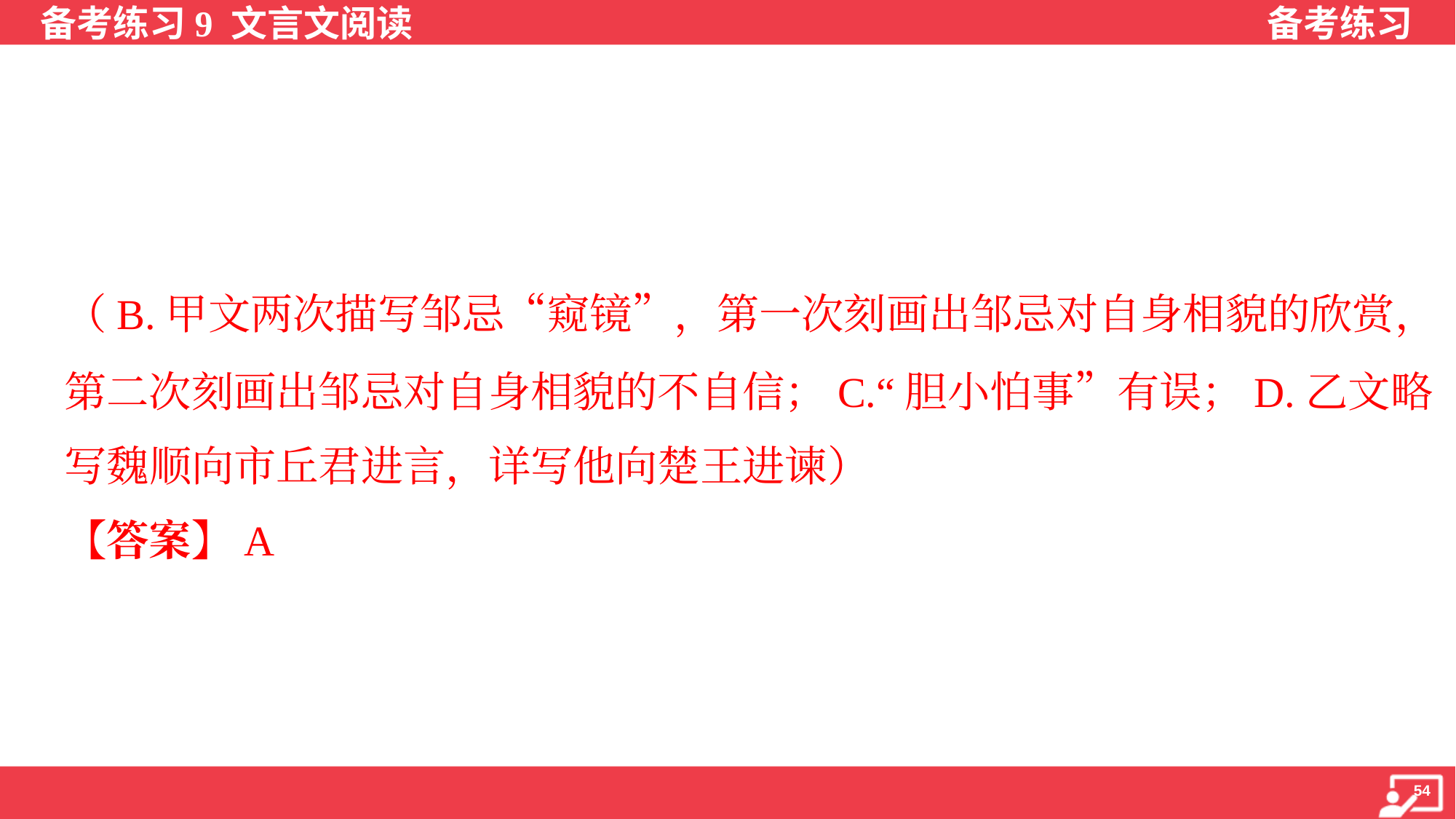

（B.甲文两次描写邹忌“窥镜”，第一次刻画出邹忌对自身相貌的欣赏，
第二次刻画出邹忌对自身相貌的不自信；C.“胆小怕事”有误；D.乙文略
写魏顺向市丘君进言，详写他向楚王进谏）
【答案】A